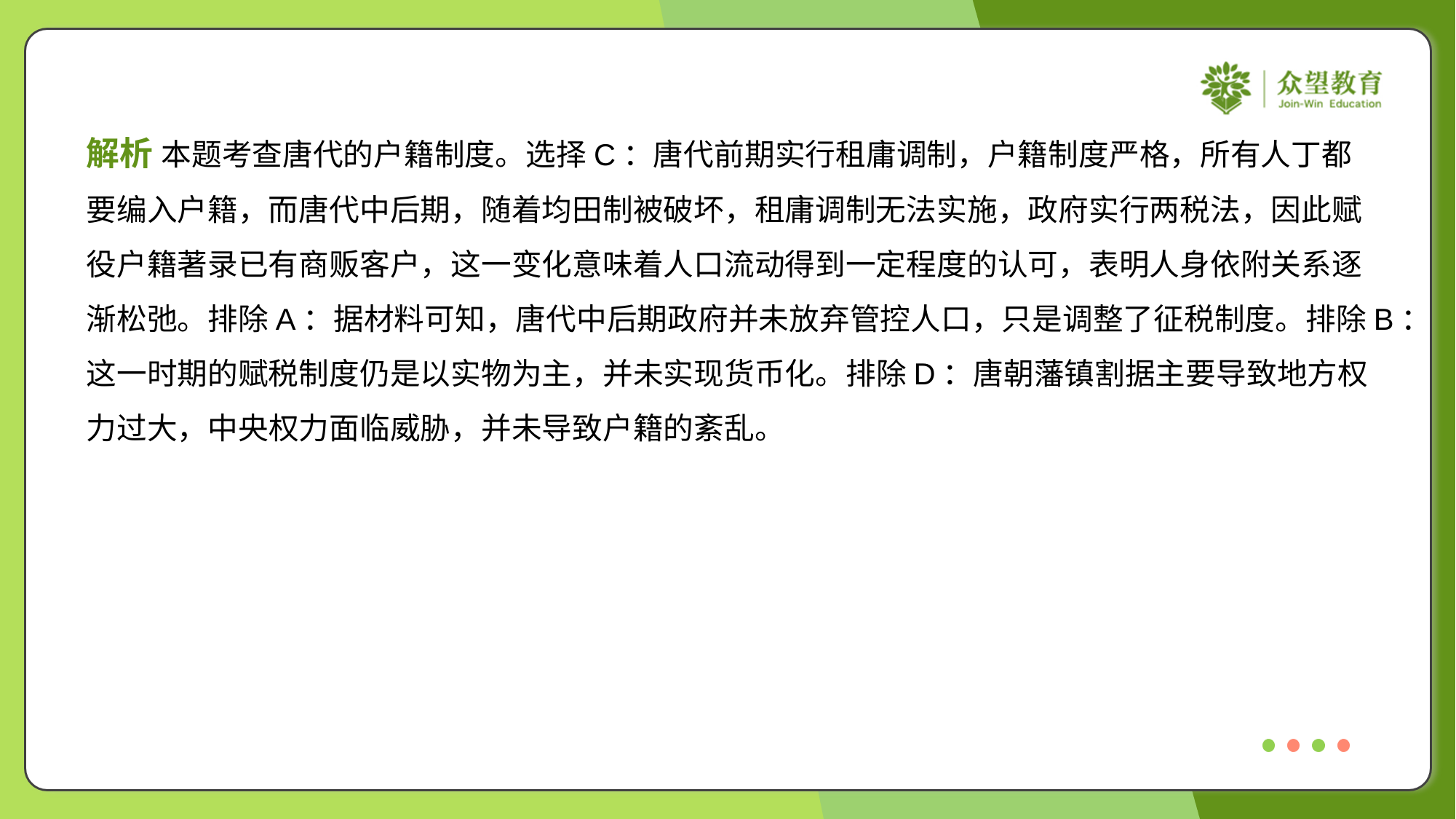

解析 本题考查唐代的户籍制度。选择C：唐代前期实行租庸调制，户籍制度严格，所有人丁都
要编入户籍，而唐代中后期，随着均田制被破坏，租庸调制无法实施，政府实行两税法，因此赋
役户籍著录已有商贩客户，这一变化意味着人口流动得到一定程度的认可，表明人身依附关系逐
渐松弛。排除A：据材料可知，唐代中后期政府并未放弃管控人口，只是调整了征税制度。排除B：
这一时期的赋税制度仍是以实物为主，并未实现货币化。排除D：唐朝藩镇割据主要导致地方权
力过大，中央权力面临威胁，并未导致户籍的紊乱。